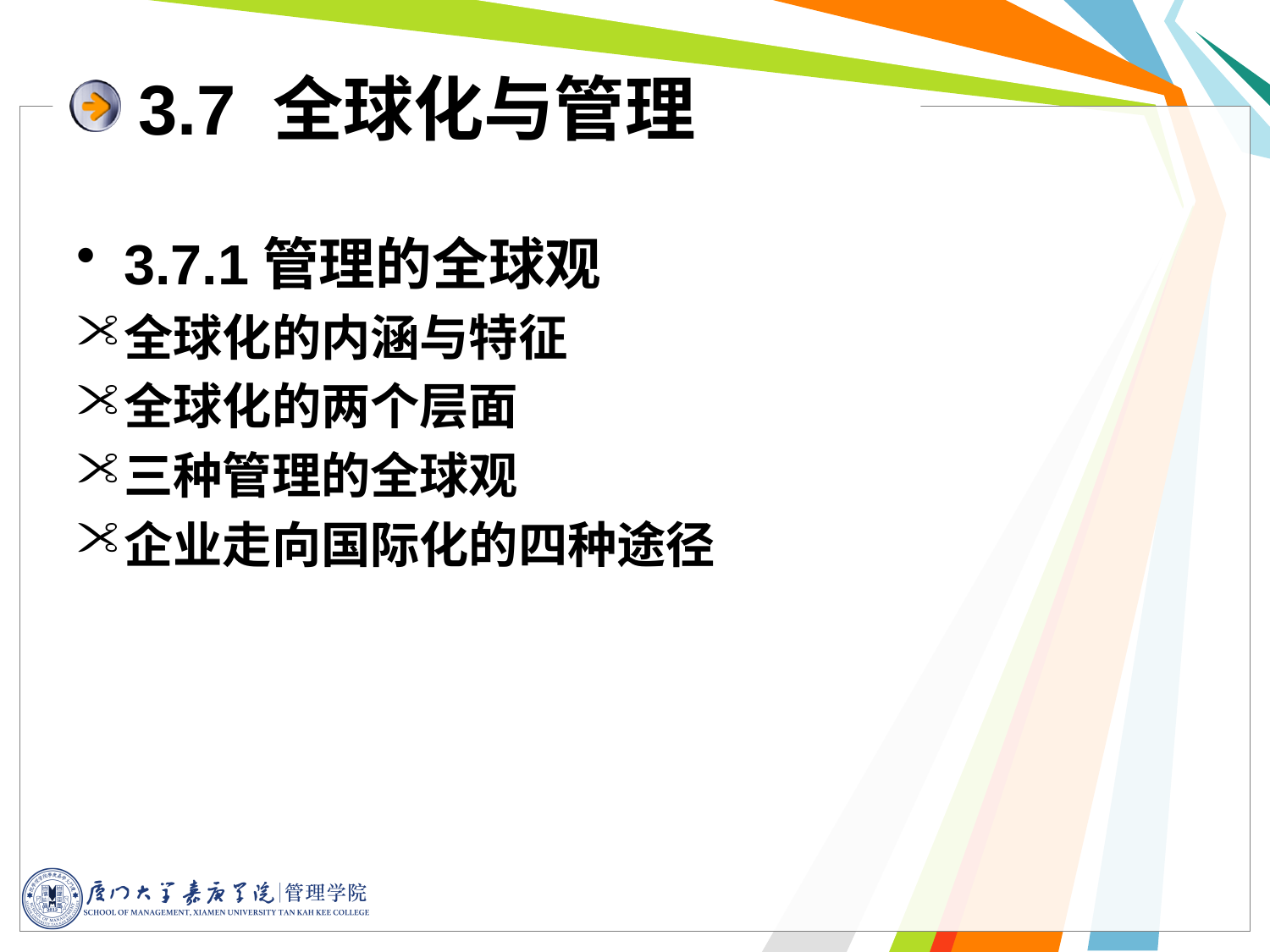

# 3.7 全球化与管理
3.7.1管理的全球观
全球化的内涵与特征
全球化的两个层面
三种管理的全球观
企业走向国际化的四种途径